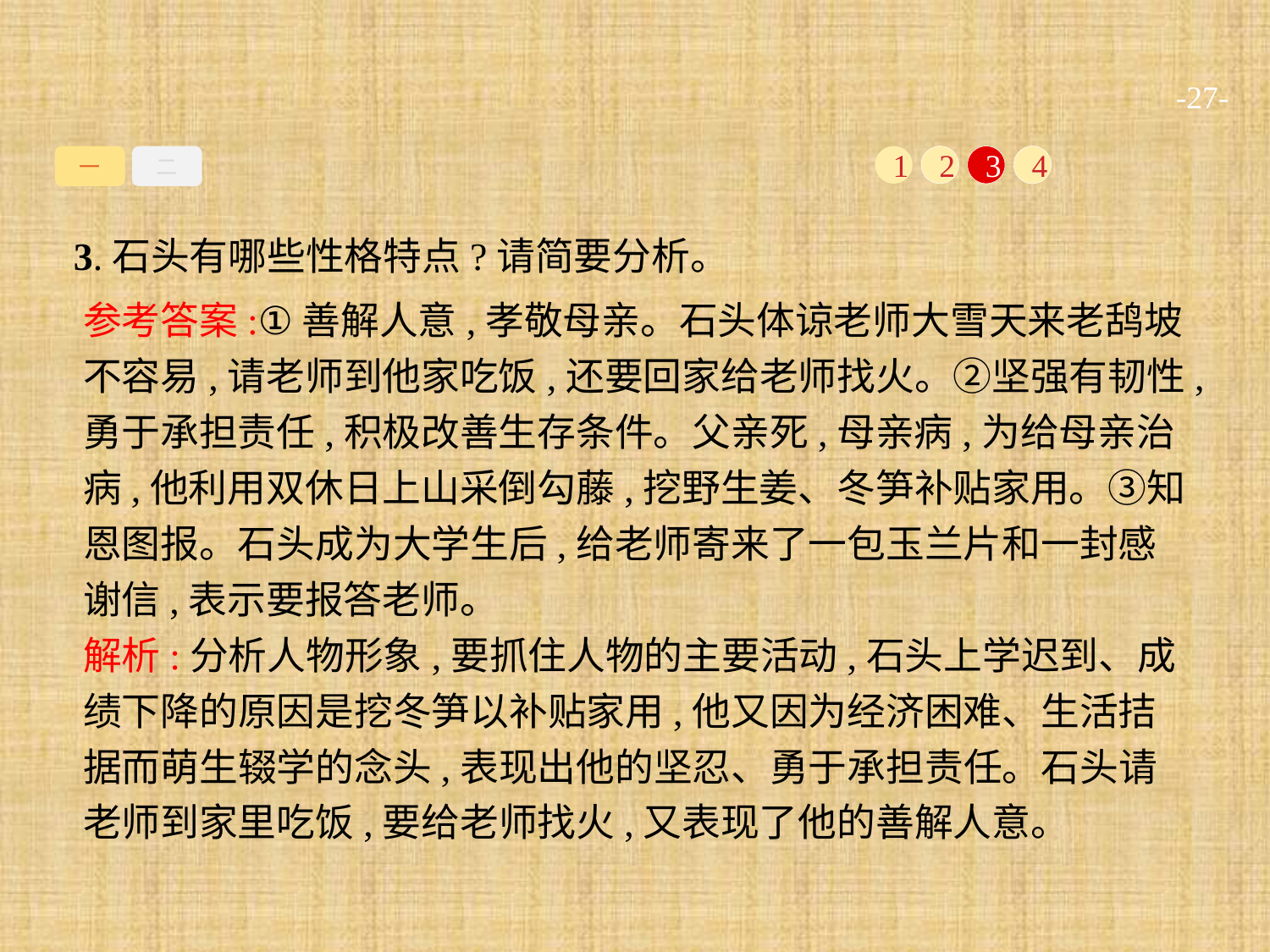

-27-
一
二
1
2
3
4
3.石头有哪些性格特点?请简要分析。
参考答案:①善解人意,孝敬母亲。石头体谅老师大雪天来老鸹坡不容易,请老师到他家吃饭,还要回家给老师找火。②坚强有韧性,勇于承担责任,积极改善生存条件。父亲死,母亲病,为给母亲治病,他利用双休日上山采倒勾藤,挖野生姜、冬笋补贴家用。③知恩图报。石头成为大学生后,给老师寄来了一包玉兰片和一封感谢信,表示要报答老师。
解析:分析人物形象,要抓住人物的主要活动,石头上学迟到、成绩下降的原因是挖冬笋以补贴家用,他又因为经济困难、生活拮据而萌生辍学的念头,表现出他的坚忍、勇于承担责任。石头请老师到家里吃饭,要给老师找火,又表现了他的善解人意。